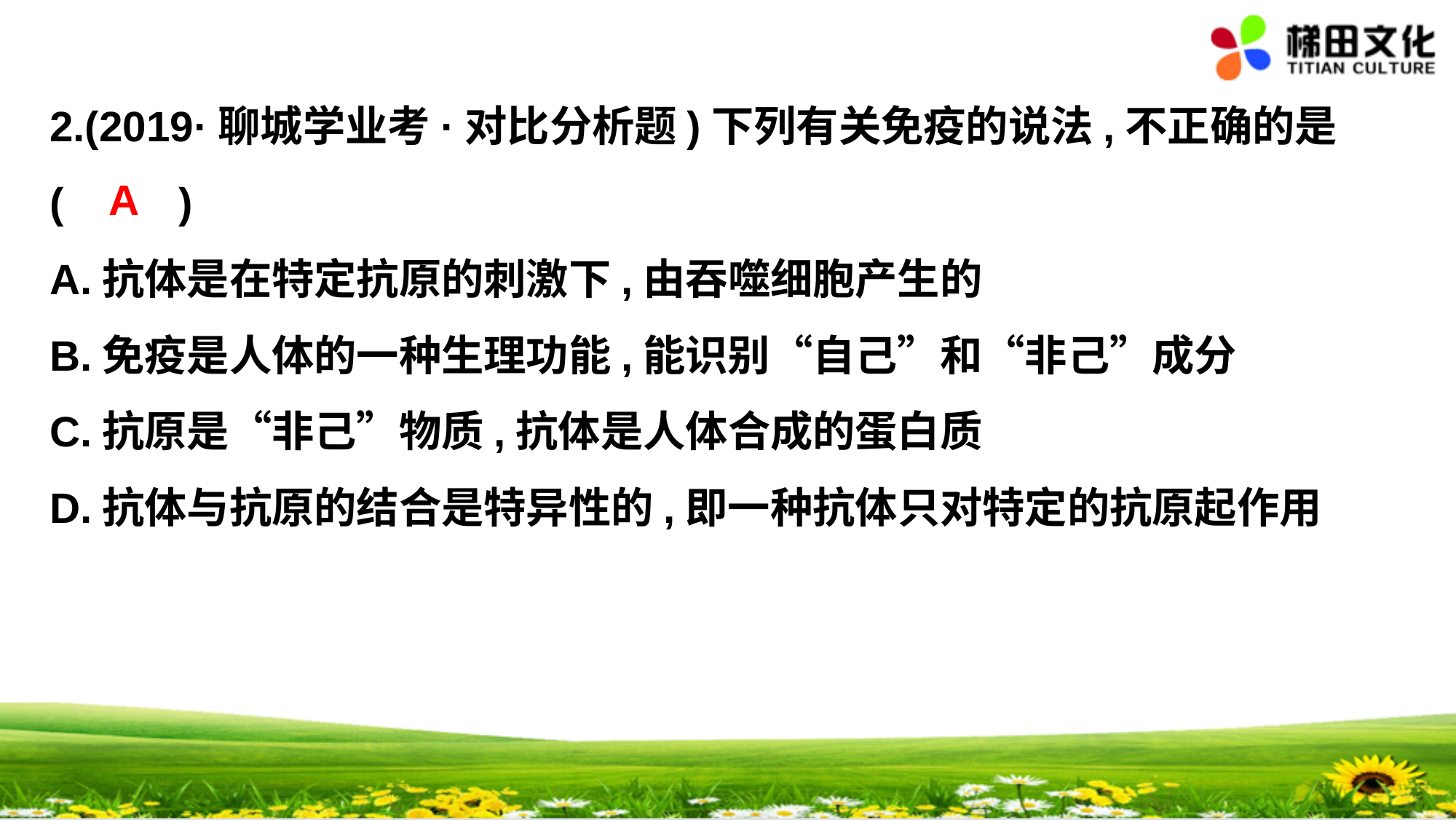

2.(2019·聊城学业考·对比分析题)下列有关免疫的说法,不正确的是
(　 　)
A.抗体是在特定抗原的刺激下,由吞噬细胞产生的
B.免疫是人体的一种生理功能,能识别“自己”和“非己”成分
C.抗原是“非己”物质,抗体是人体合成的蛋白质
D.抗体与抗原的结合是特异性的,即一种抗体只对特定的抗原起作用
A